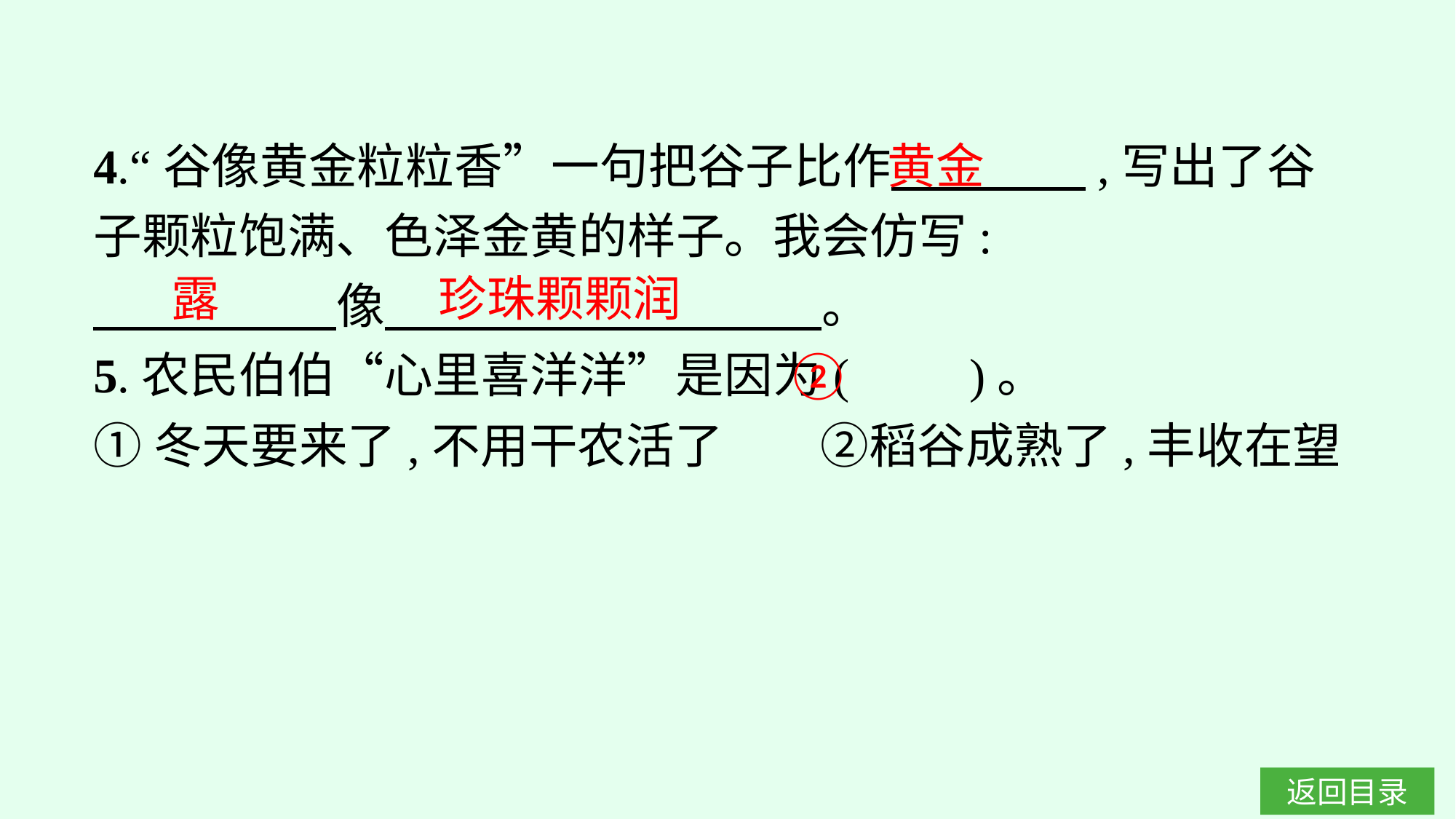

4.“谷像黄金粒粒香”一句把谷子比作　　　　,写出了谷子颗粒饱满、色泽金黄的样子。我会仿写:
　　　　　像　　　　　　　　　。
5.农民伯伯“心里喜洋洋”是因为(　　)。
①冬天要来了,不用干农活了　　②稻谷成熟了,丰收在望
黄金
露
珍珠颗颗润
②